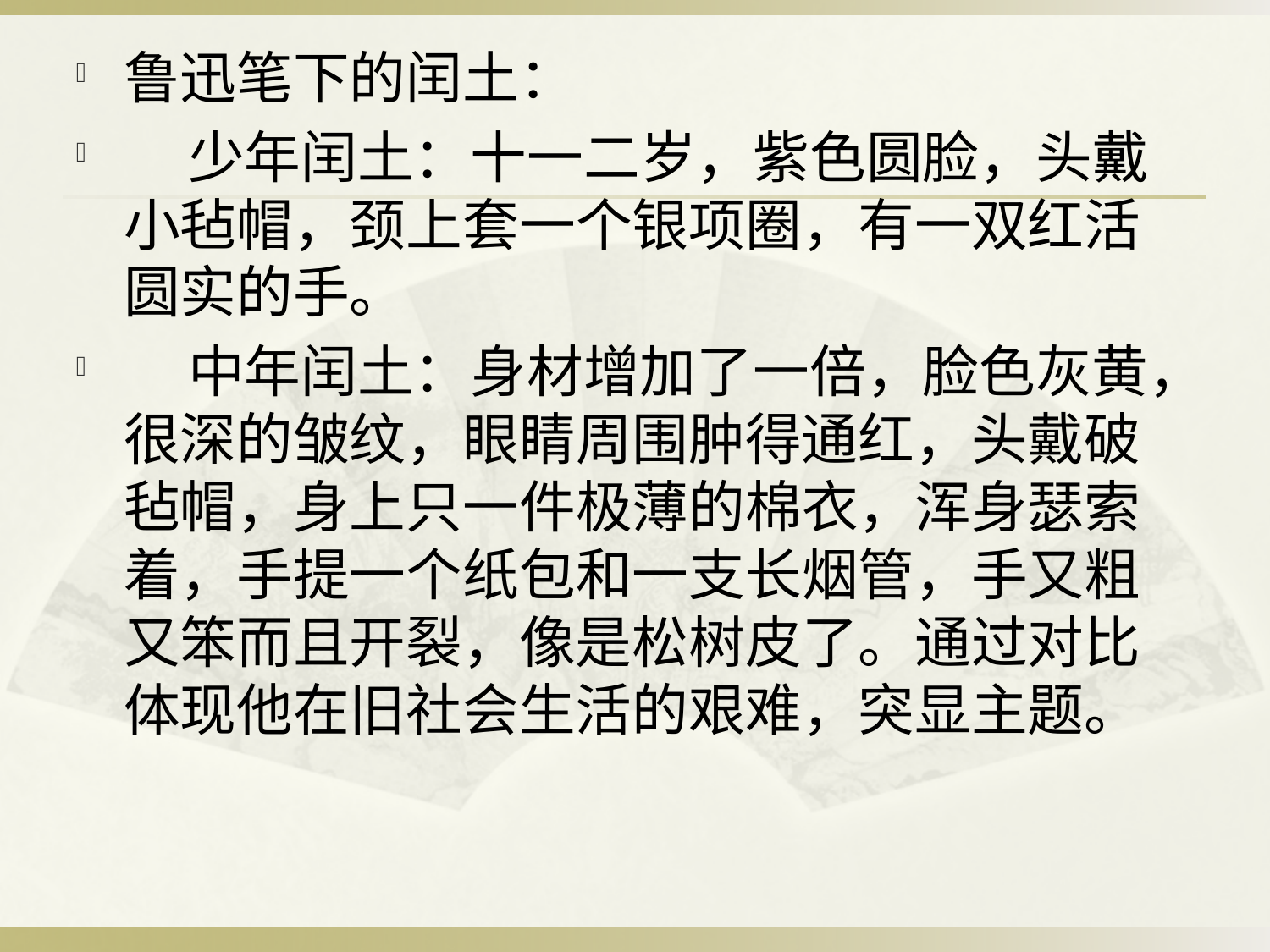

鲁迅笔下的闰土：
    少年闰土：十一二岁，紫色圆脸，头戴小毡帽，颈上套一个银项圈，有一双红活圆实的手。
    中年闰土：身材增加了一倍，脸色灰黄，很深的皱纹，眼睛周围肿得通红，头戴破毡帽，身上只一件极薄的棉衣，浑身瑟索着，手提一个纸包和一支长烟管，手又粗又笨而且开裂，像是松树皮了。通过对比体现他在旧社会生活的艰难，突显主题。

#